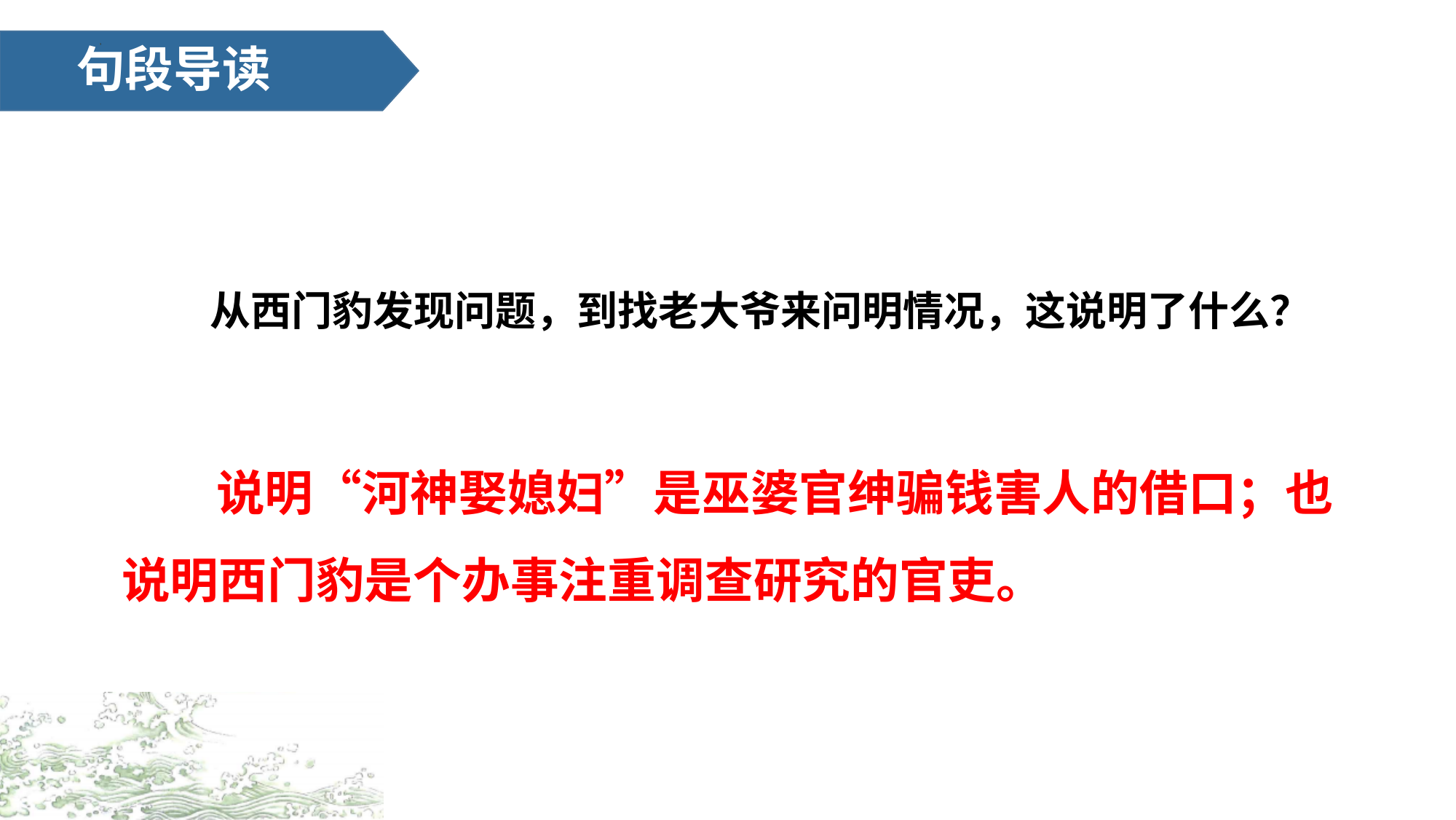

句段导读
# 从西门豹发现问题，到找老大爷来问明情况，这说明了什么？
说明“河神娶媳妇”是巫婆官绅骗钱害人的借口；也说明西门豹是个办事注重调查研究的官吏。